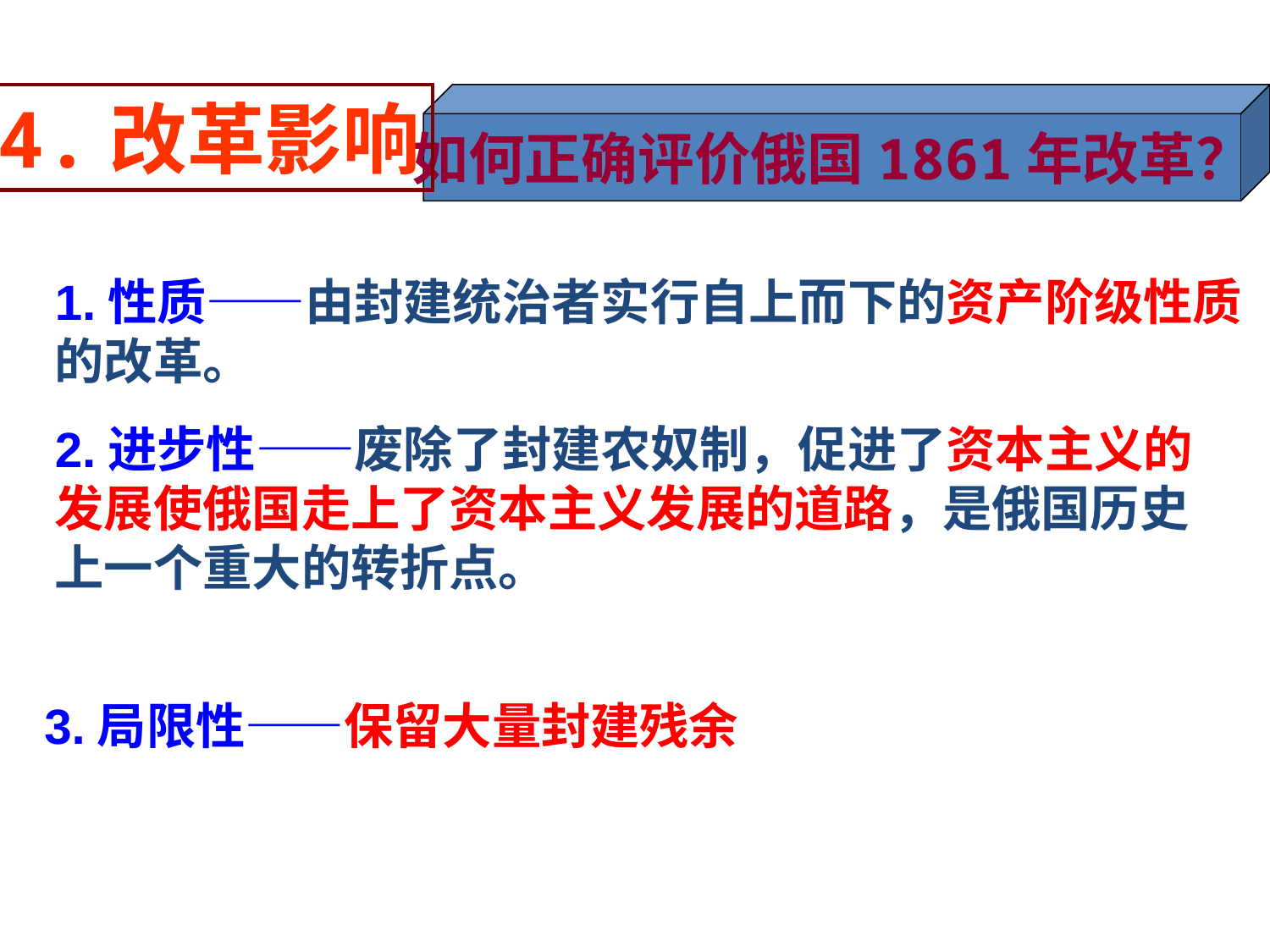

4.改革影响
如何正确评价俄国1861年改革？
1.性质——由封建统治者实行自上而下的资产阶级性质的改革。
2.进步性——废除了封建农奴制，促进了资本主义的发展使俄国走上了资本主义发展的道路，是俄国历史上一个重大的转折点。
3.局限性——保留大量封建残余